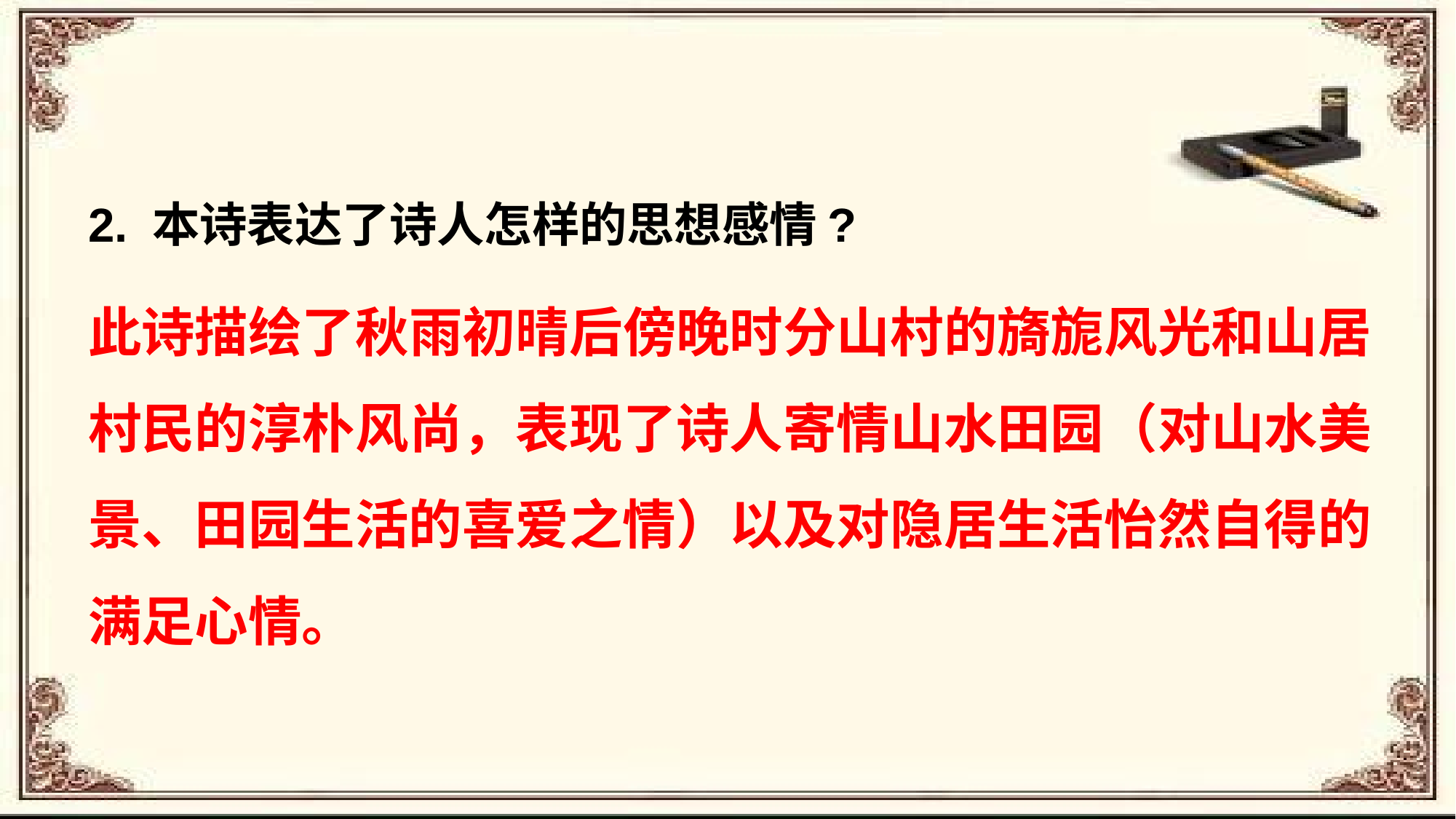

2. 本诗表达了诗人怎样的思想感情?
此诗描绘了秋雨初晴后傍晚时分山村的旖旎风光和山居村民的淳朴风尚，表现了诗人寄情山水田园（对山水美景、田园生活的喜爱之情）以及对隐居生活怡然自得的满足心情。